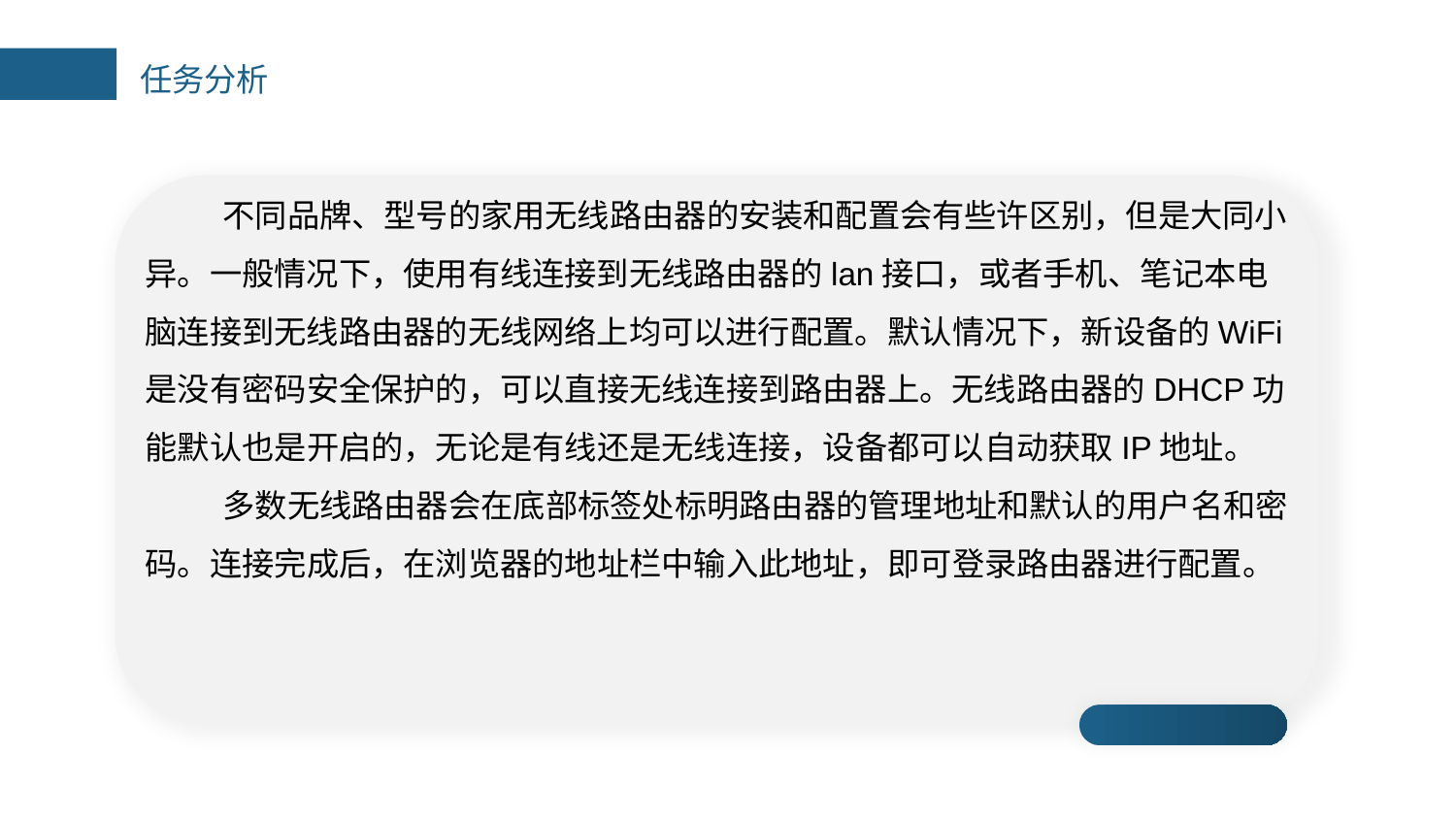

任务分析
不同品牌、型号的家用无线路由器的安装和配置会有些许区别，但是大同小异。一般情况下，使用有线连接到无线路由器的lan接口，或者手机、笔记本电脑连接到无线路由器的无线网络上均可以进行配置。默认情况下，新设备的WiFi是没有密码安全保护的，可以直接无线连接到路由器上。无线路由器的DHCP功能默认也是开启的，无论是有线还是无线连接，设备都可以自动获取IP地址。
多数无线路由器会在底部标签处标明路由器的管理地址和默认的用户名和密码。连接完成后，在浏览器的地址栏中输入此地址，即可登录路由器进行配置。